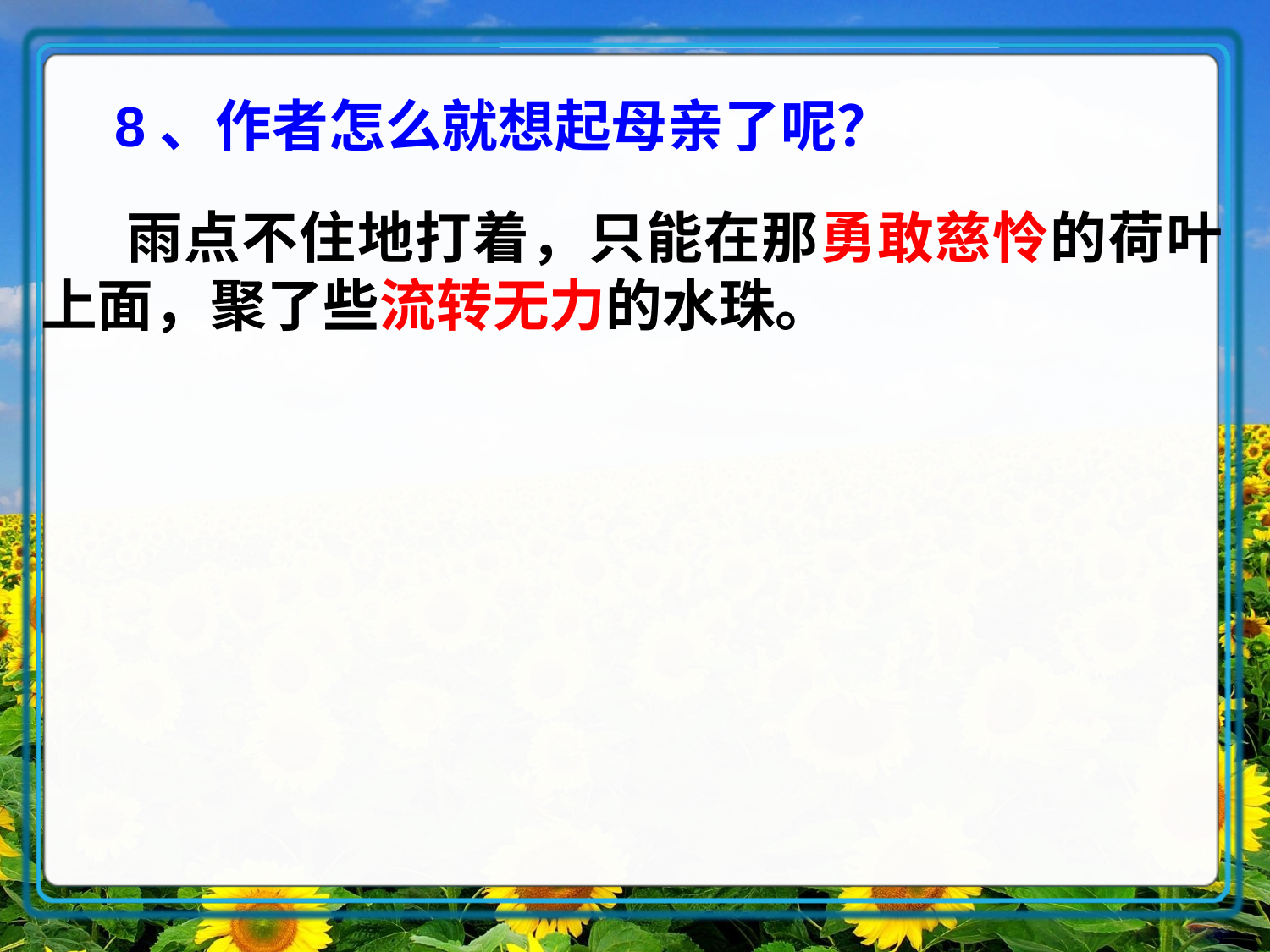

8、作者怎么就想起母亲了呢？
  雨点不住地打着，只能在那勇敢慈怜的荷叶上面，聚了些流转无力的水珠。